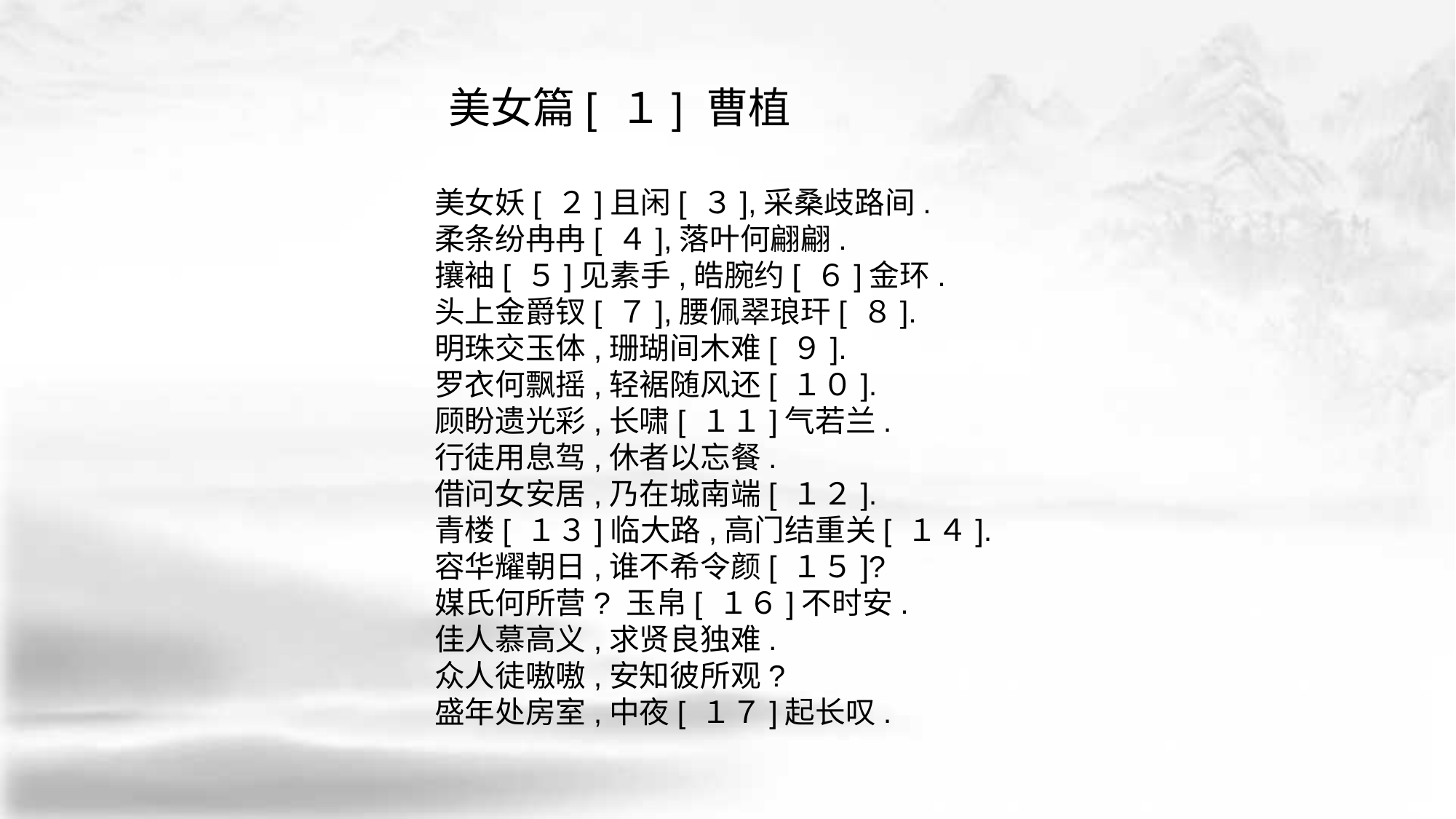

美女篇[ １] 曹植

美女妖[ ２]且闲[ ３],采桑歧路间.
柔条纷冉冉[ ４],落叶何翩翩.
攘袖[ ５]见素手,皓腕约[ ６]金环.
头上金爵钗[ ７],腰佩翠琅玕[ ８].
明珠交玉体,珊瑚间木难[ ９].
罗衣何飘摇,轻裾随风还[ １０].
顾盼遗光彩,长啸[ １１]气若兰.
行徒用息驾,休者以忘餐.
借问女安居,乃在城南端[ １２].
青楼[ １３]临大路,高门结重关[ １４].
容华耀朝日,谁不希令颜[ １５]?
媒氏何所营? 玉帛[ １６]不时安.
佳人慕高义,求贤良独难.
众人徒嗷嗷,安知彼所观?
盛年处房室,中夜[ １７]起长叹.